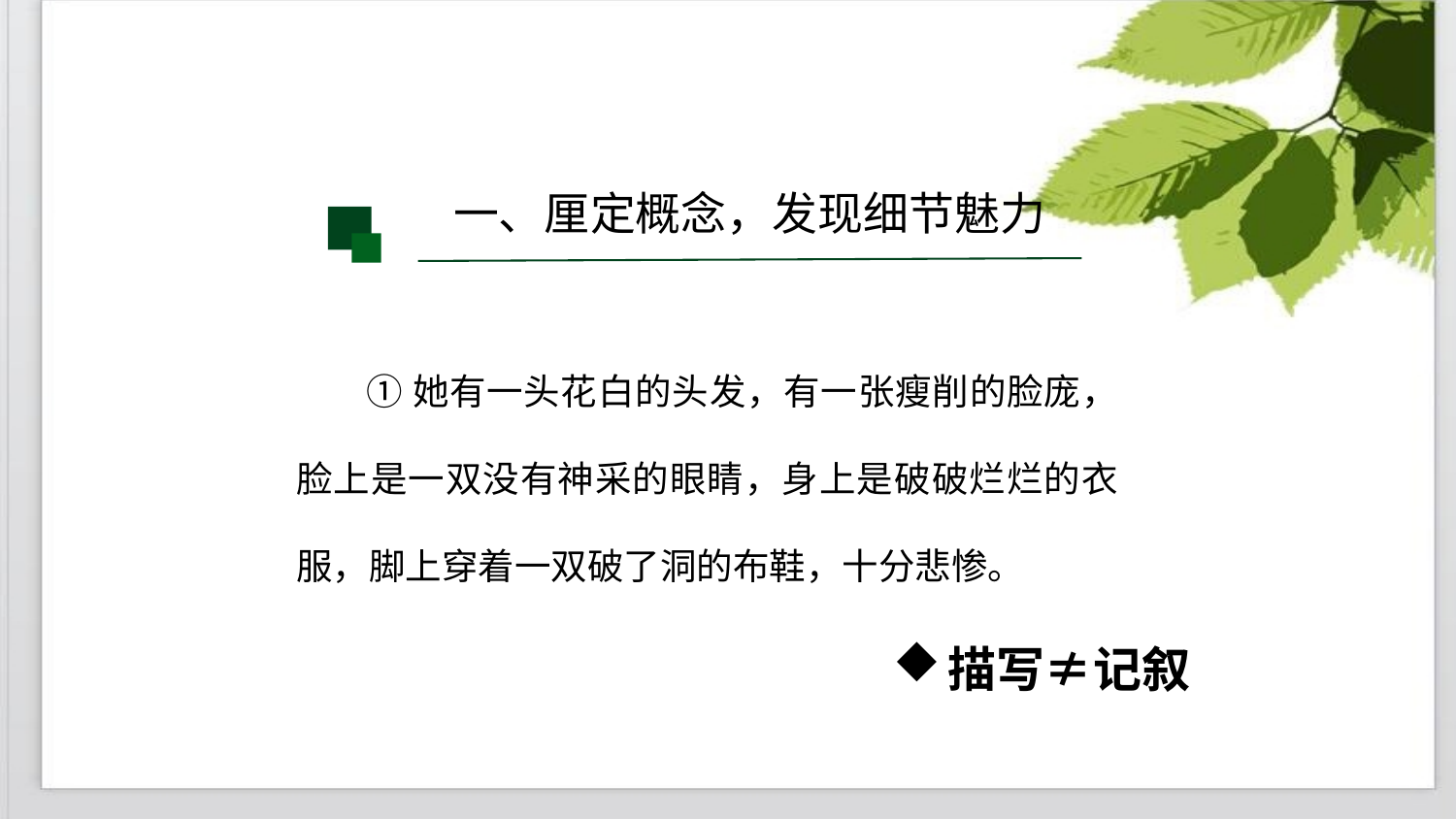

一、厘定概念，发现细节魅力

   ①她有一头花白的头发，有一张瘦削的脸庞，脸上是一双没有神采的眼睛，身上是破破烂烂的衣服，脚上穿着一双破了洞的布鞋，十分悲惨。
描写≠记叙